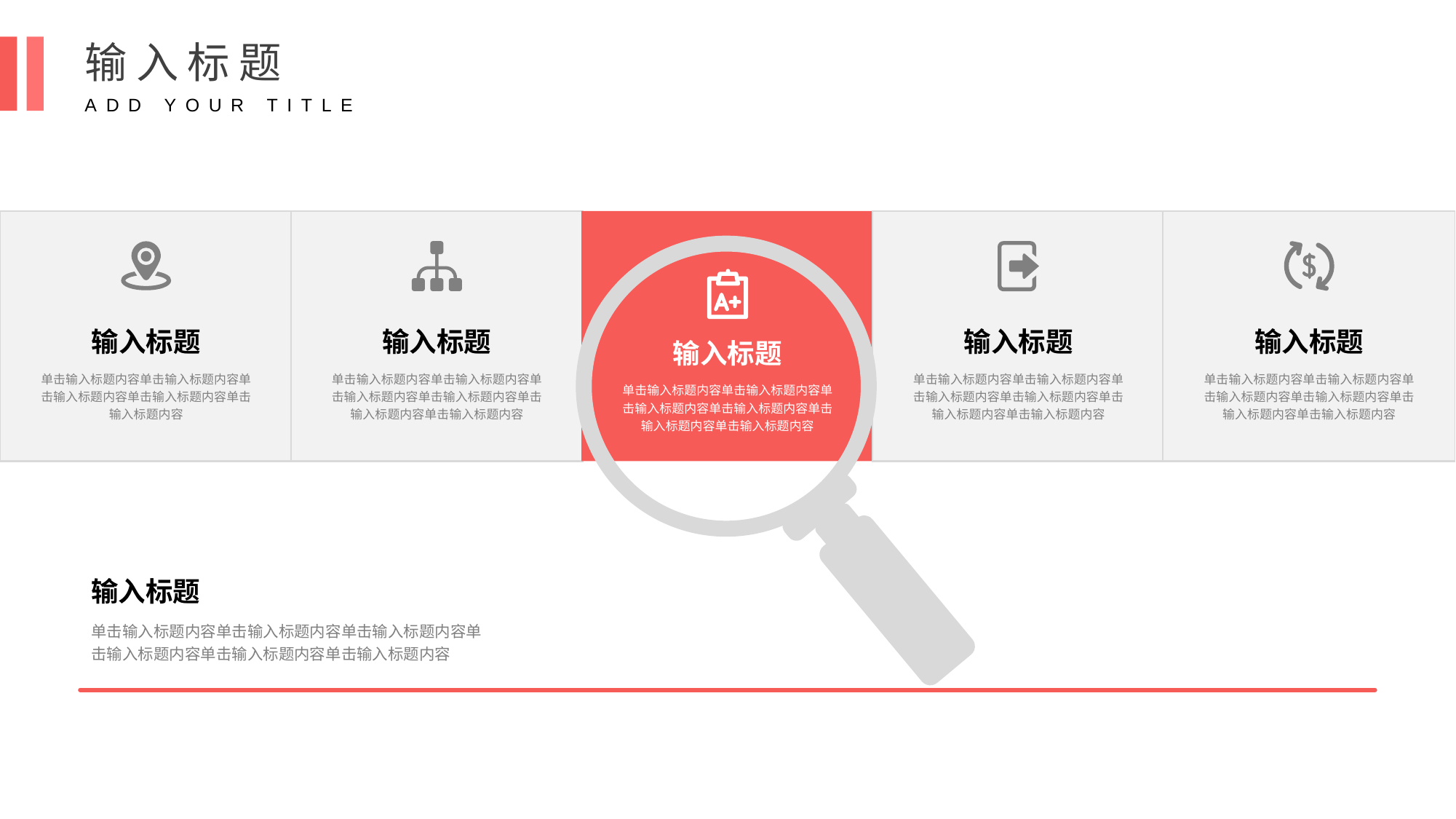

输入标题
ADD YOUR TITLE

输入标题
单击输入标题内容单击输入标题内容单击输入标题内容单击输入标题内容单击输入标题内容
输入标题
单击输入标题内容单击输入标题内容单击输入标题内容单击输入标题内容单击输入标题内容单击输入标题内容
输入标题
单击输入标题内容单击输入标题内容单击输入标题内容单击输入标题内容单击输入标题内容单击输入标题内容
输入标题
单击输入标题内容单击输入标题内容单击输入标题内容单击输入标题内容单击输入标题内容单击输入标题内容
输入标题
单击输入标题内容单击输入标题内容单击输入标题内容单击输入标题内容单击输入标题内容单击输入标题内容
输入标题
单击输入标题内容单击输入标题内容单击输入标题内容单击输入标题内容单击输入标题内容单击输入标题内容